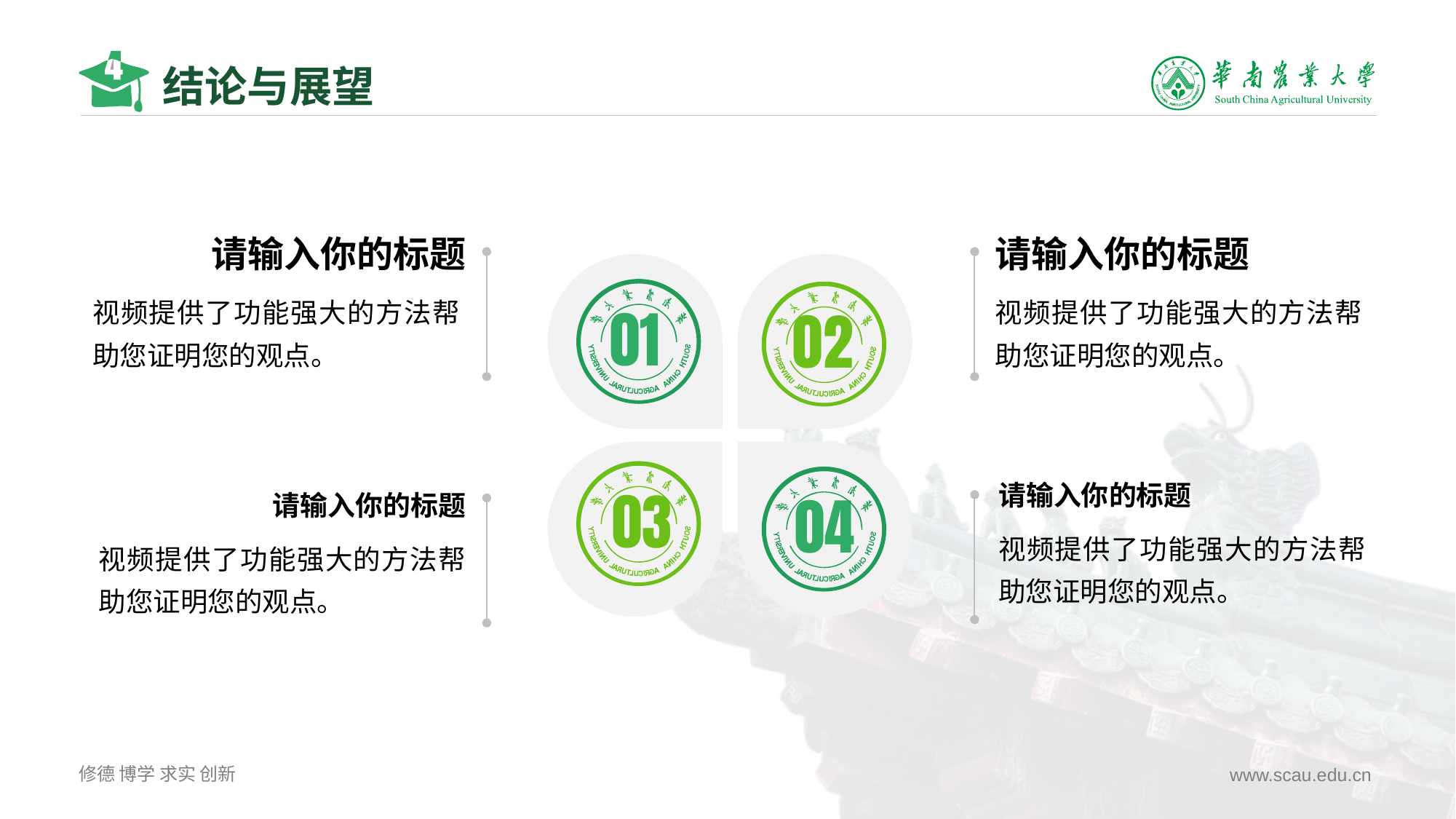

# 结论与展望
请输入你的标题
视频提供了功能强大的方法帮助您证明您的观点。
请输入你的标题
视频提供了功能强大的方法帮助您证明您的观点。

01
02

03
04

请输入你的标题
视频提供了功能强大的方法帮助您证明您的观点。
请输入你的标题
视频提供了功能强大的方法帮助您证明您的观点。